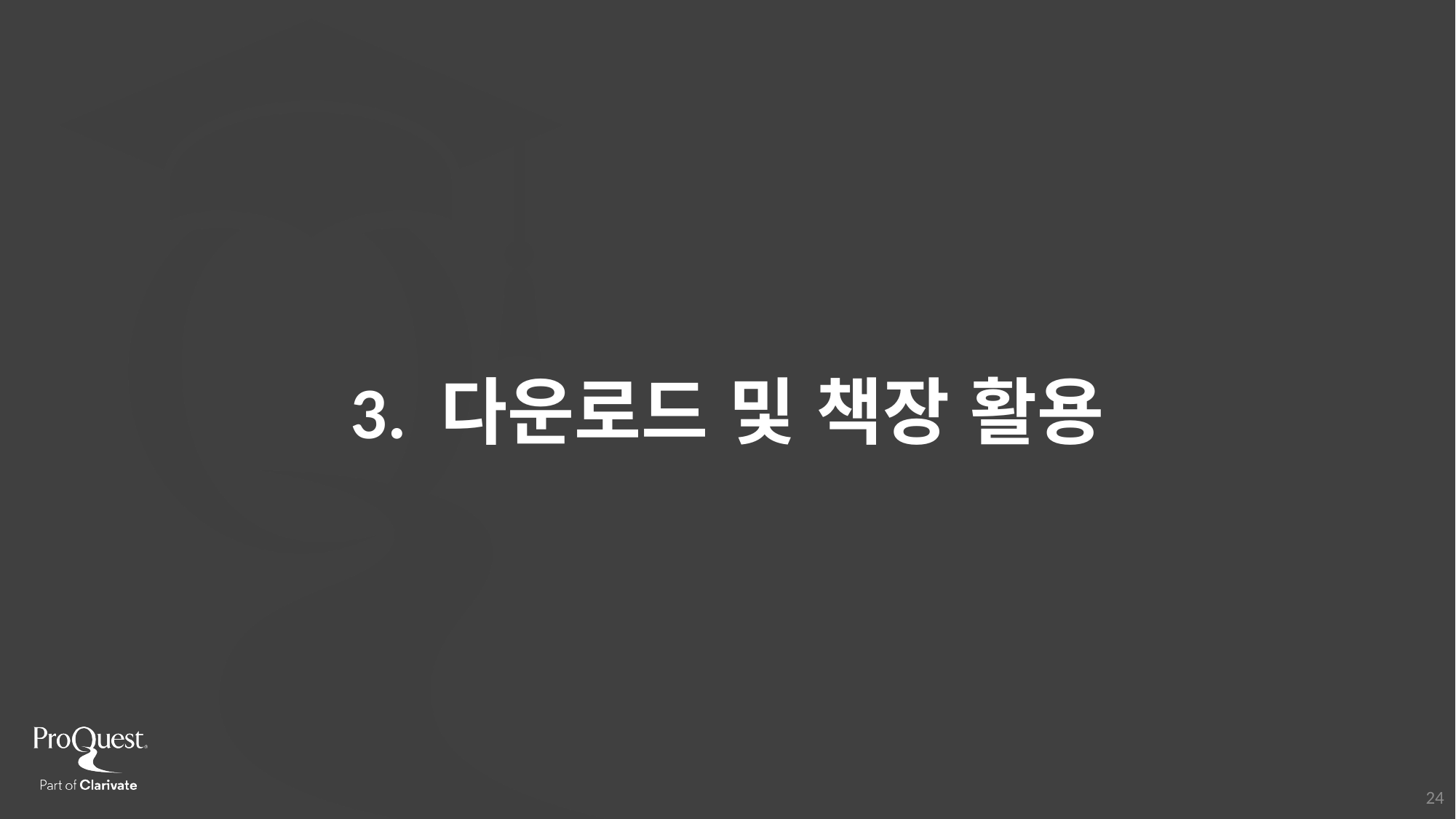

# 3. 다운로드 및 책장 활용
24